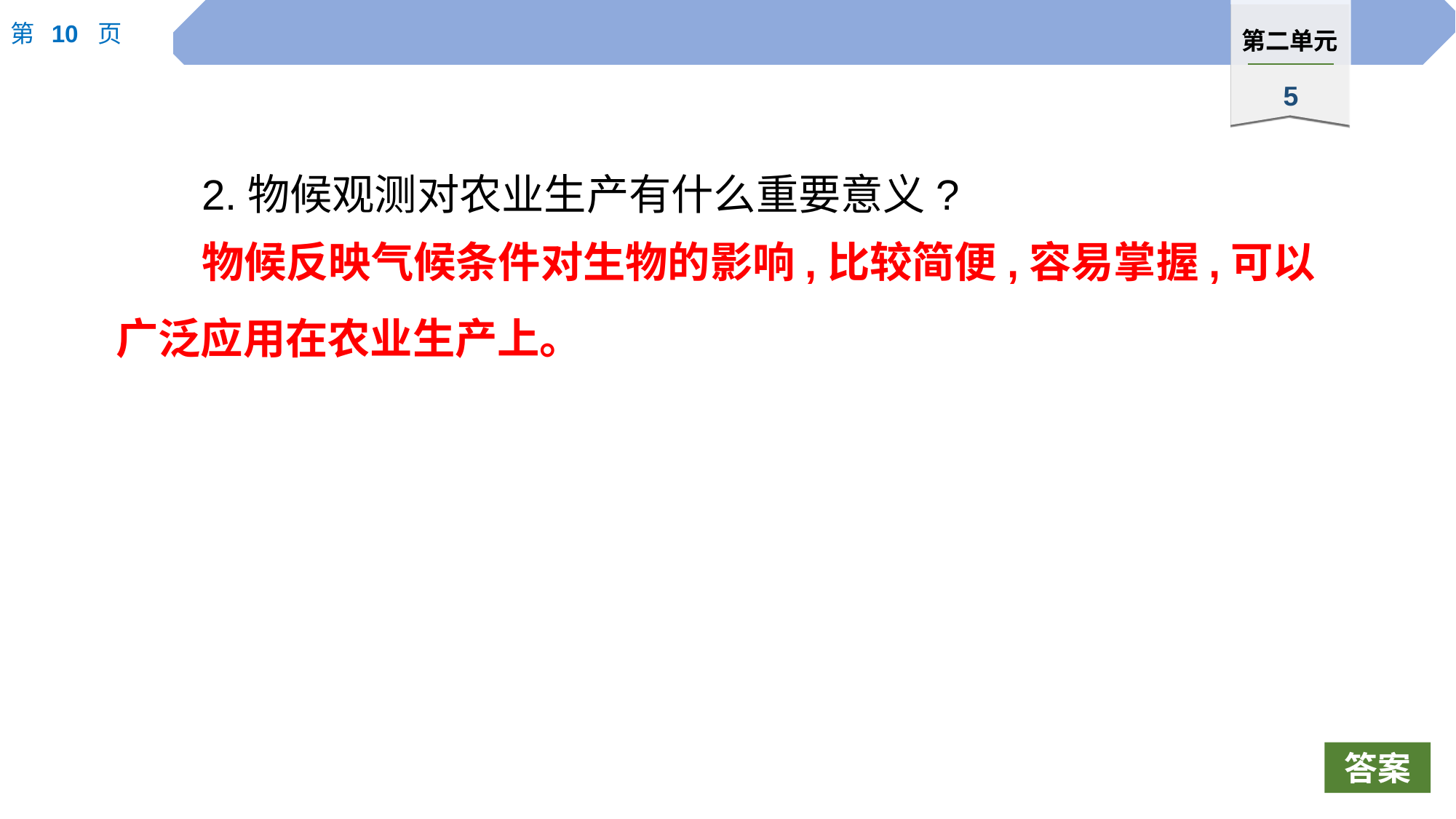

2.物候观测对农业生产有什么重要意义?
物候反映气候条件对生物的影响,比较简便,容易掌握,可以广泛应用在农业生产上。

答案